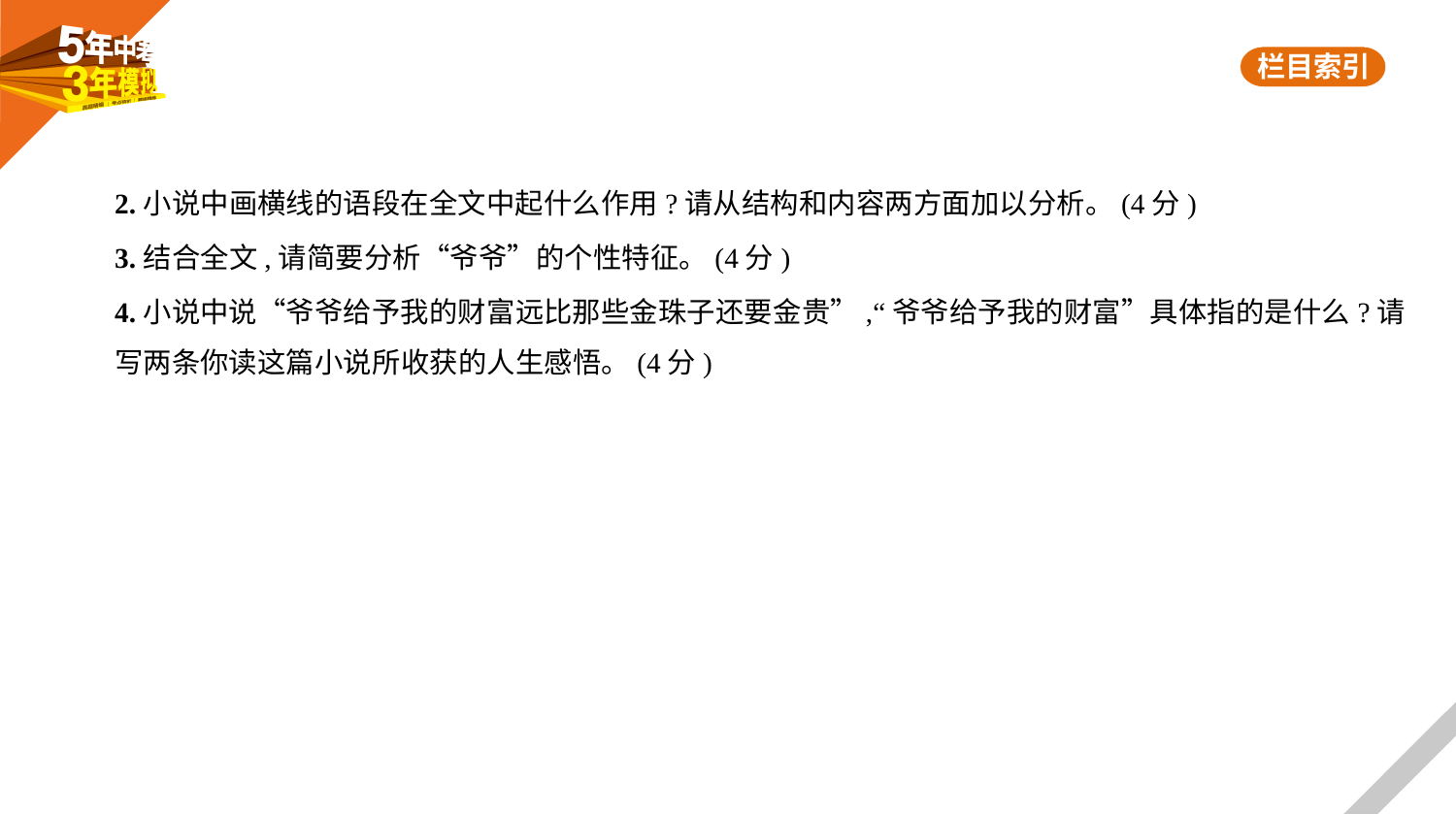

2.小说中画横线的语段在全文中起什么作用?请从结构和内容两方面加以分析。(4分)
3.结合全文,请简要分析“爷爷”的个性特征。(4分)
4.小说中说“爷爷给予我的财富远比那些金珠子还要金贵”,“爷爷给予我的财富”具体指的是什么?请
写两条你读这篇小说所收获的人生感悟。(4分)